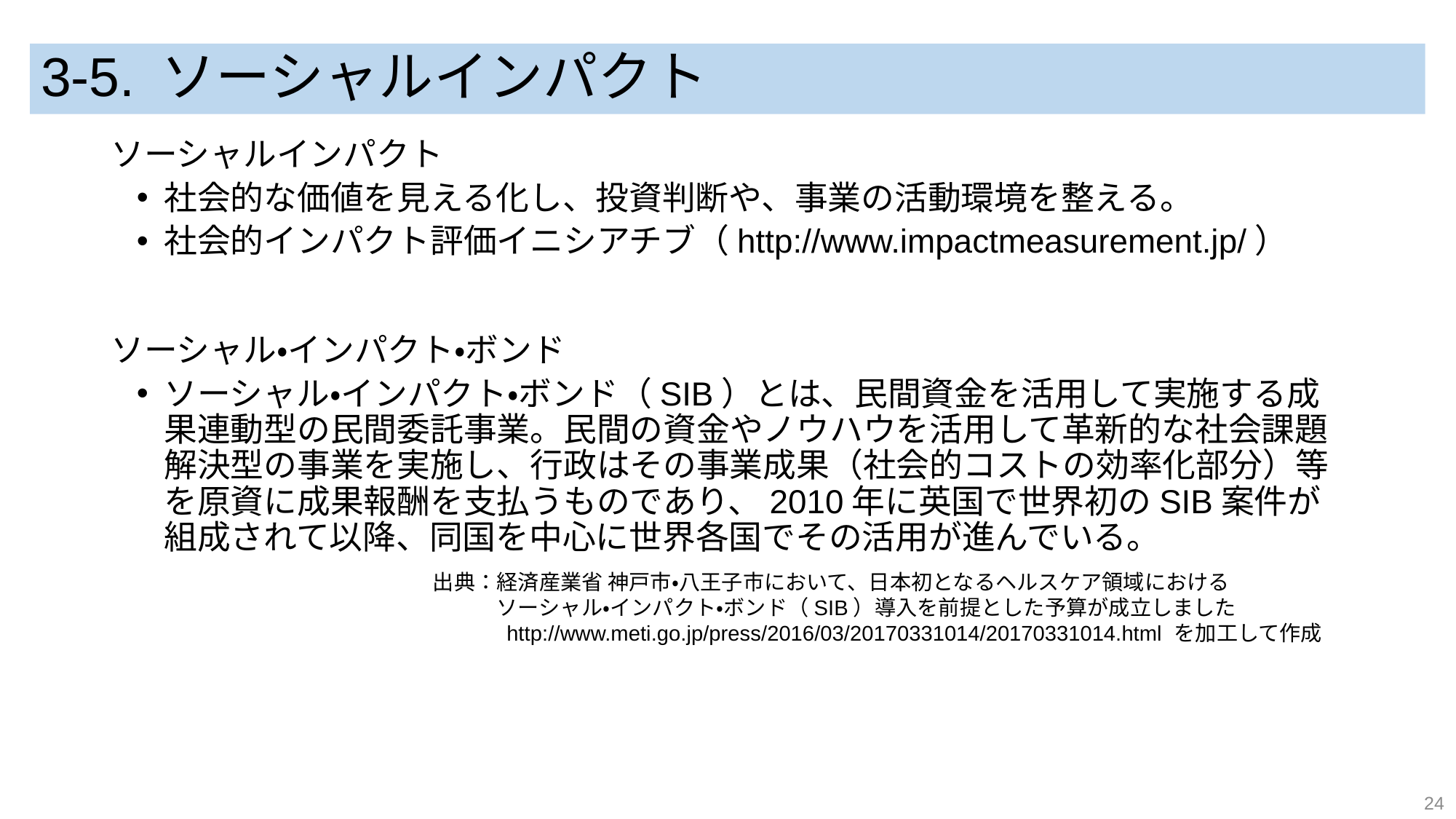

# 3-5. ソーシャルインパクト
ソーシャルインパクト
社会的な価値を見える化し、投資判断や、事業の活動環境を整える。
社会的インパクト評価イニシアチブ（http://www.impactmeasurement.jp/）

ソーシャル・インパクト・ボンド
ソーシャル・インパクト・ボンド（SIB）とは、民間資金を活用して実施する成果連動型の民間委託事業。民間の資金やノウハウを活用して革新的な社会課題解決型の事業を実施し、行政はその事業成果（社会的コストの効率化部分）等を原資に成果報酬を支払うものであり、2010年に英国で世界初のSIB案件が組成されて以降、同国を中心に世界各国でその活用が進んでいる。
出典：経済産業省 神戸市・八王子市において、日本初となるヘルスケア領域における
　　　ソーシャル・インパクト・ボンド（SIB）導入を前提とした予算が成立しました
　　　 http://www.meti.go.jp/press/2016/03/20170331014/20170331014.html を加工して作成
24